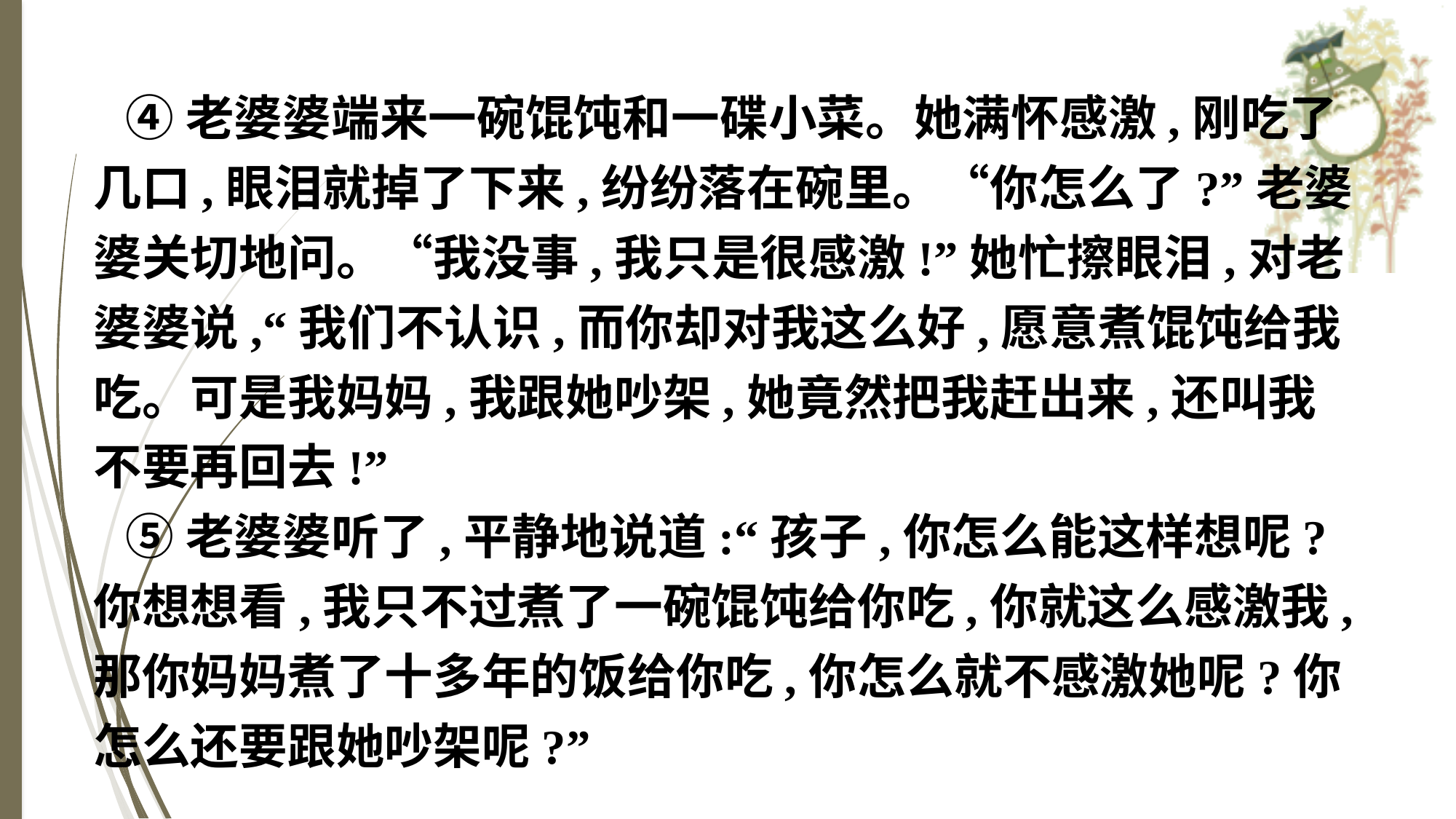

④老婆婆端来一碗馄饨和一碟小菜。她满怀感激,刚吃了几口,眼泪就掉了下来,纷纷落在碗里。“你怎么了?”老婆婆关切地问。“我没事,我只是很感激!”她忙擦眼泪,对老婆婆说,“我们不认识,而你却对我这么好,愿意煮馄饨给我吃。可是我妈妈,我跟她吵架,她竟然把我赶出来,还叫我不要再回去!”
⑤老婆婆听了,平静地说道:“孩子,你怎么能这样想呢?你想想看,我只不过煮了一碗馄饨给你吃,你就这么感激我,那你妈妈煮了十多年的饭给你吃,你怎么就不感激她呢?你怎么还要跟她吵架呢?”